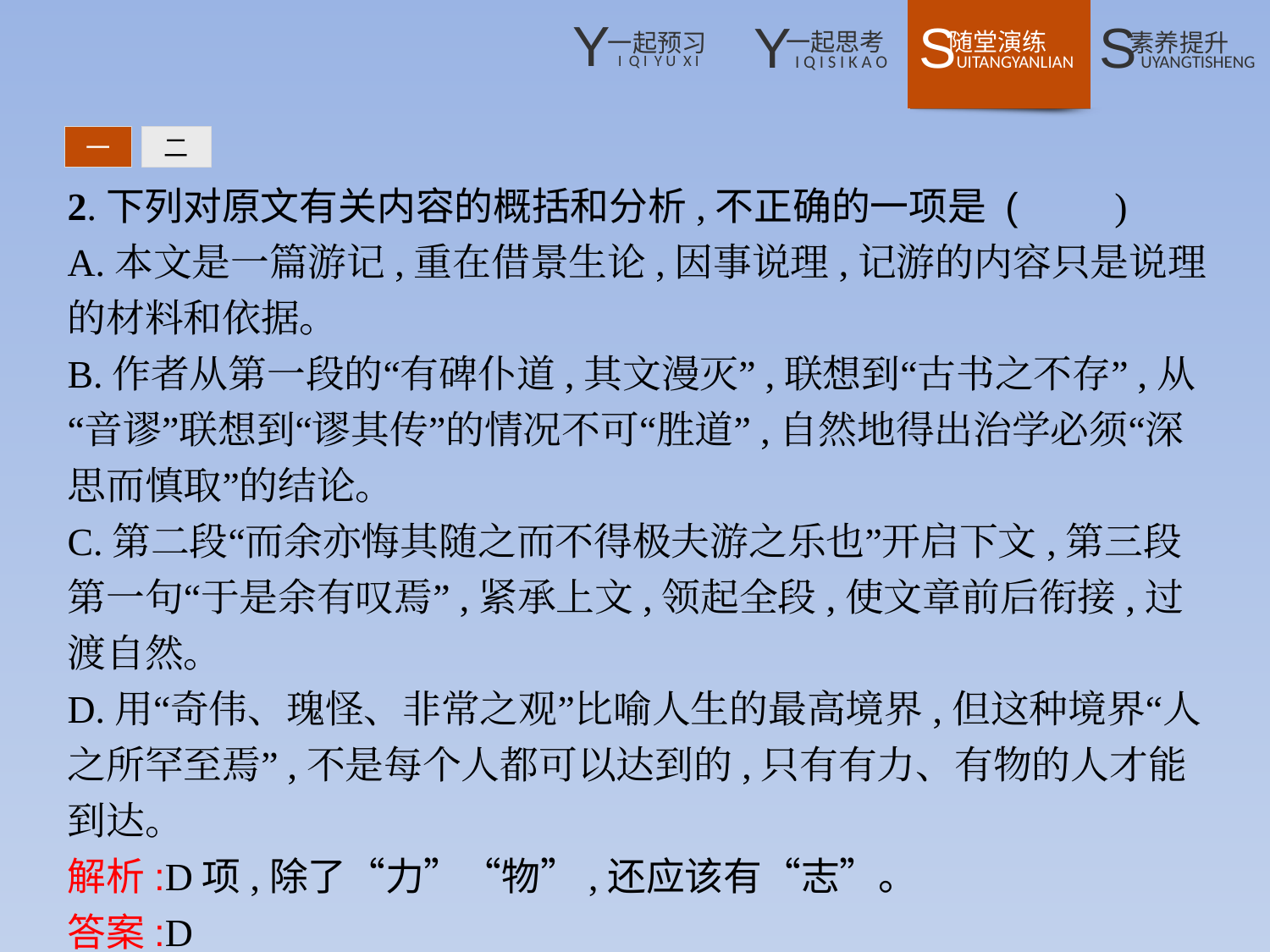

一
二
2.下列对原文有关内容的概括和分析,不正确的一项是 (　　)
A.本文是一篇游记,重在借景生论,因事说理,记游的内容只是说理的材料和依据。
B.作者从第一段的“有碑仆道,其文漫灭”,联想到“古书之不存”,从“音谬”联想到“谬其传”的情况不可“胜道”,自然地得出治学必须“深思而慎取”的结论。
C.第二段“而余亦悔其随之而不得极夫游之乐也”开启下文,第三段第一句“于是余有叹焉”,紧承上文,领起全段,使文章前后衔接,过渡自然。
D.用“奇伟、瑰怪、非常之观”比喻人生的最高境界,但这种境界“人之所罕至焉”,不是每个人都可以达到的,只有有力、有物的人才能到达。
解析:D项,除了“力”“物”,还应该有“志”。
答案:D